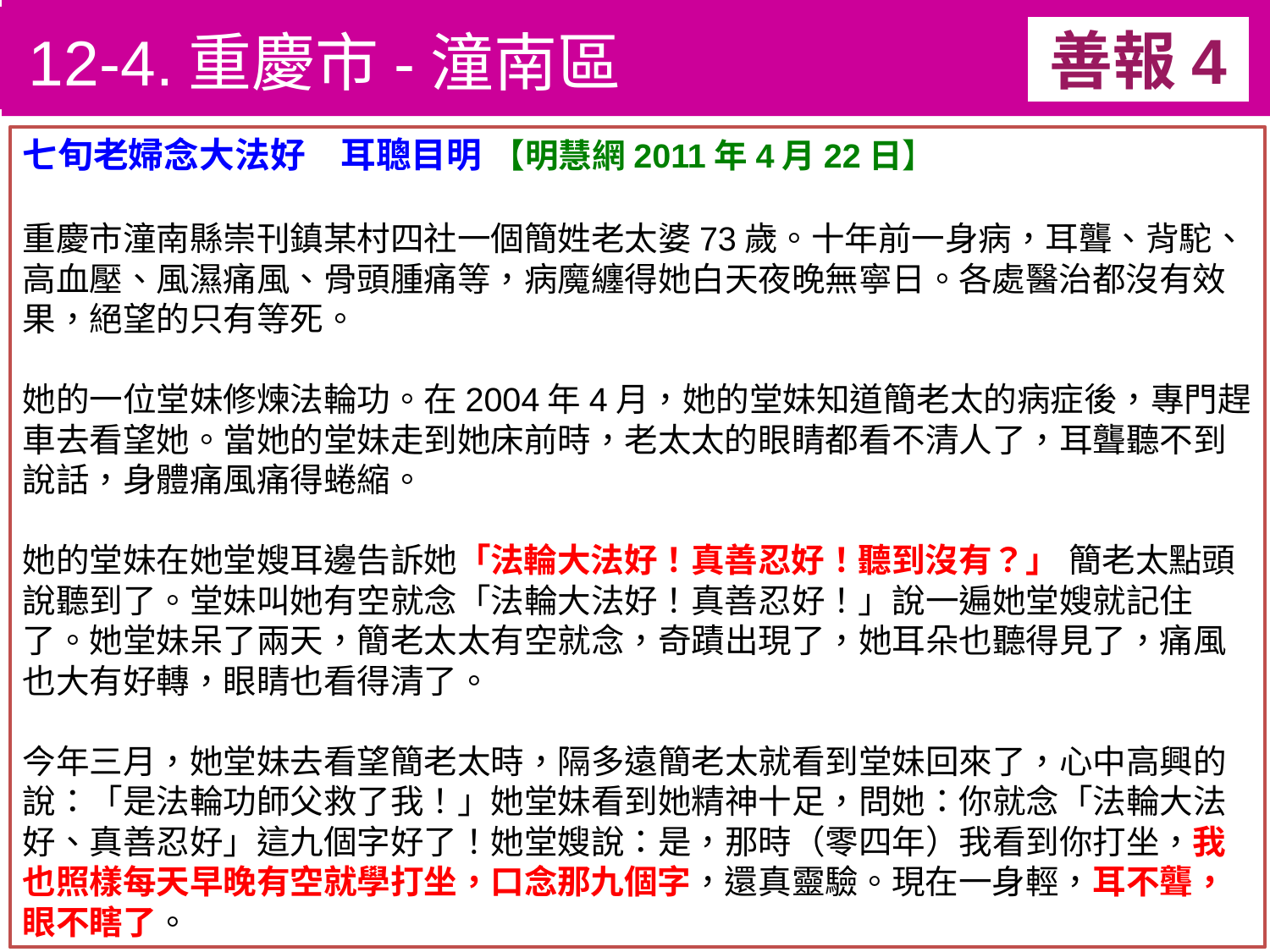

12-4.重慶市-潼南區
善報4
11-3. XX市官員惡報實例
七旬老婦念大法好　耳聰目明 【明慧網2011年4月22日】

重慶市潼南縣崇刊鎮某村四社一個簡姓老太婆73歲。十年前一身病，耳聾、背駝、高血壓、風濕痛風、骨頭腫痛等，病魔纏得她白天夜晚無寧日。各處醫治都沒有效果，絕望的只有等死。

她的一位堂妹修煉法輪功。在2004年4月，她的堂妹知道簡老太的病症後，專門趕車去看望她。當她的堂妹走到她床前時，老太太的眼睛都看不清人了，耳聾聽不到說話，身體痛風痛得蜷縮。

她的堂妹在她堂嫂耳邊告訴她「法輪大法好！真善忍好！聽到沒有？」 簡老太點頭說聽到了。堂妹叫她有空就念「法輪大法好！真善忍好！」說一遍她堂嫂就記住了。她堂妹呆了兩天，簡老太太有空就念，奇蹟出現了，她耳朵也聽得見了，痛風也大有好轉，眼睛也看得清了。

今年三月，她堂妹去看望簡老太時，隔多遠簡老太就看到堂妹回來了，心中高興的說：「是法輪功師父救了我！」她堂妹看到她精神十足，問她：你就念「法輪大法好、真善忍好」這九個字好了！她堂嫂說：是，那時（零四年）我看到你打坐，我也照樣每天早晚有空就學打坐，口念那九個字，還真靈驗。現在一身輕，耳不聾，眼不瞎了。